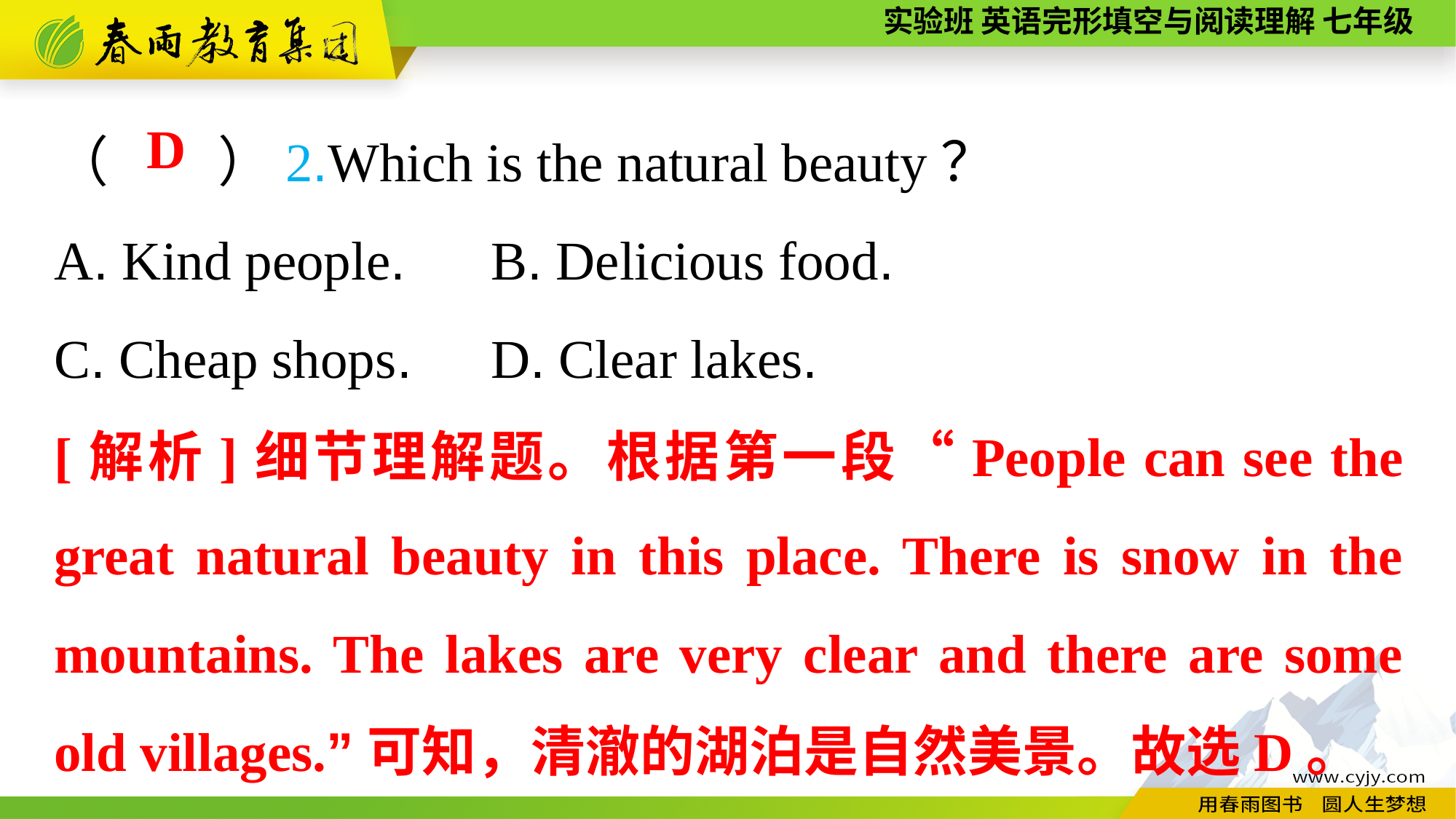

（　　）2.Which is the natural beauty？
A. Kind people.	B. Delicious food.
C. Cheap shops.	D. Clear lakes.
D
[解析]细节理解题。根据第一段“People can see the great natural beauty in this place. There is snow in the mountains. The lakes are very clear and there are some old villages.”可知，清澈的湖泊是自然美景。故选D。